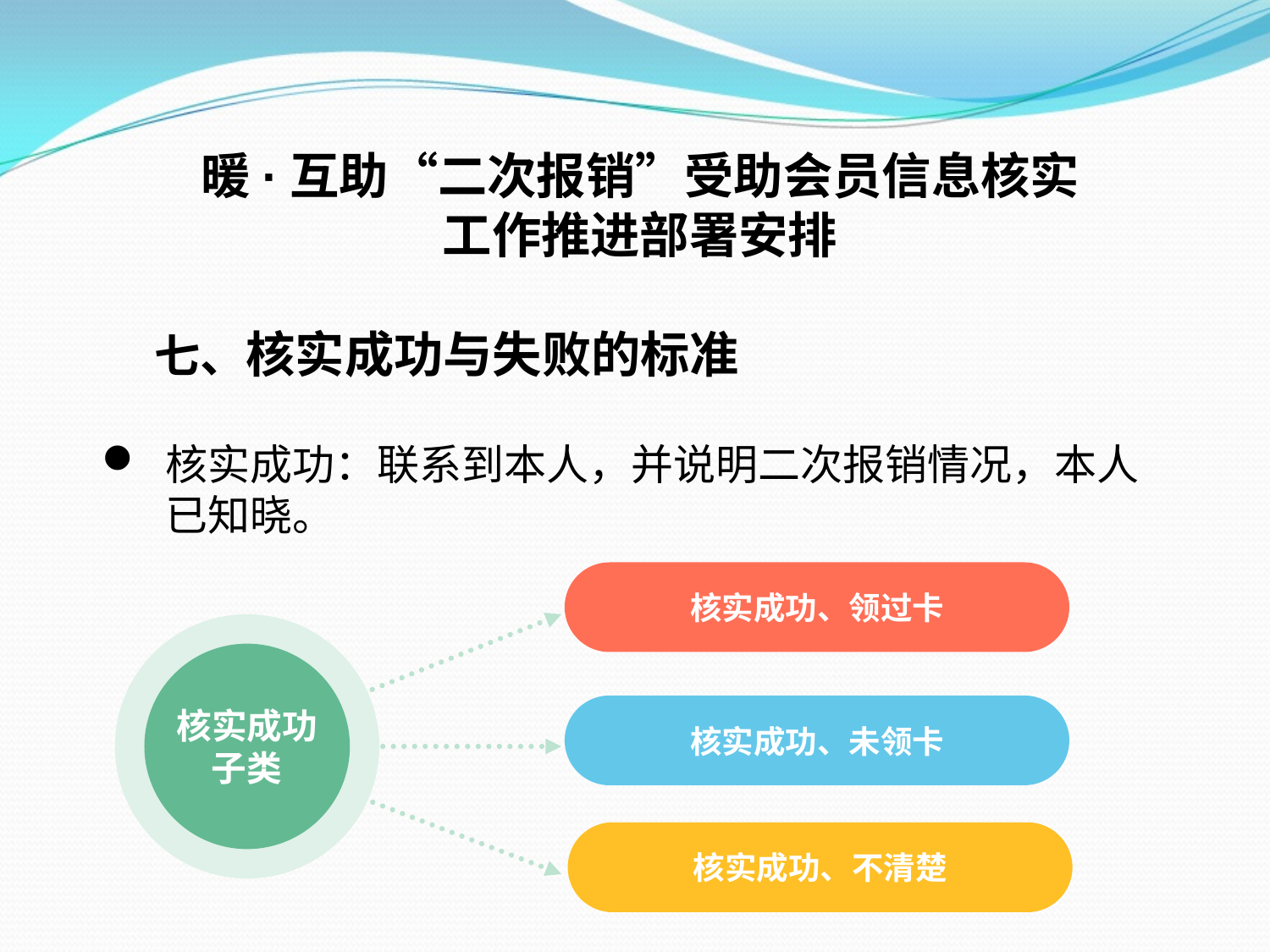

暖·互助“二次报销”受助会员信息核实
工作推进部署安排
    七、核实成功与失败的标准

核实成功：联系到本人，并说明二次报销情况，本人已知晓。
核实成功、领过卡

核实成功
子类
核实成功、未领卡

核实成功、不清楚